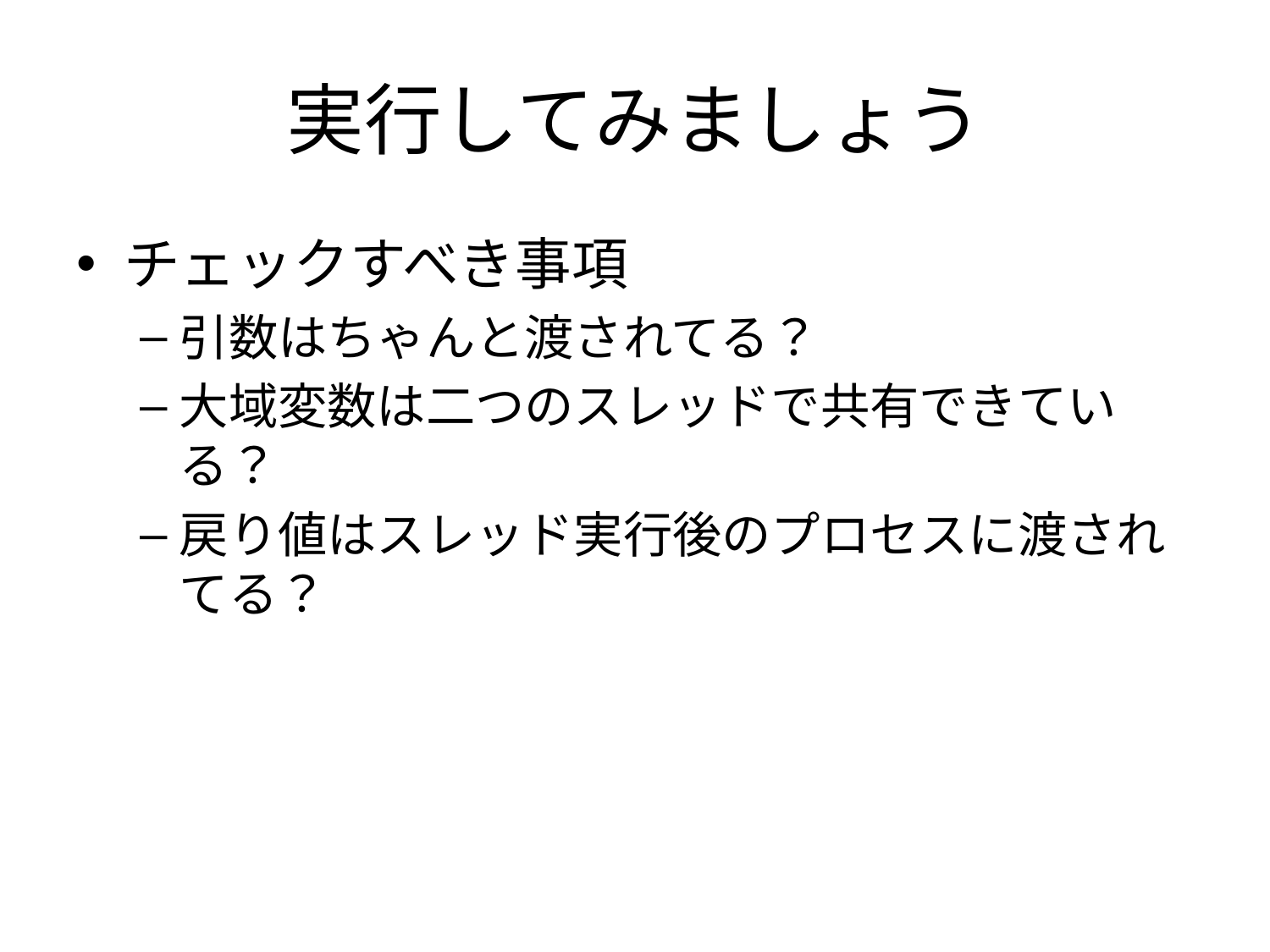

# 実行してみましょう
チェックすべき事項
引数はちゃんと渡されてる？
大域変数は二つのスレッドで共有できている？
戻り値はスレッド実行後のプロセスに渡されてる？